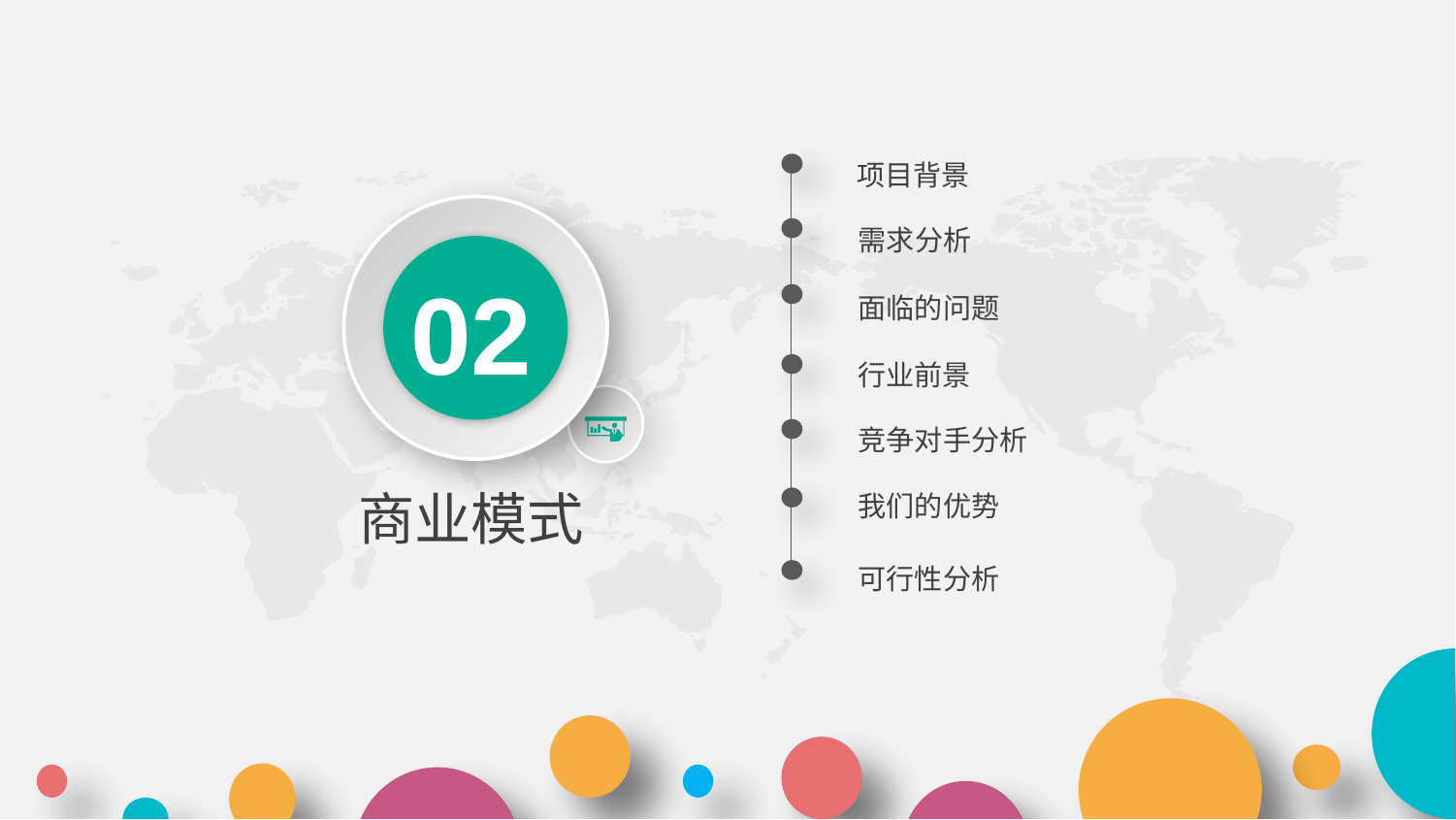

项目背景

需求分析

02

面临的问题

行业前景

竞争对手分析

我们的优势
商业模式

可行性分析